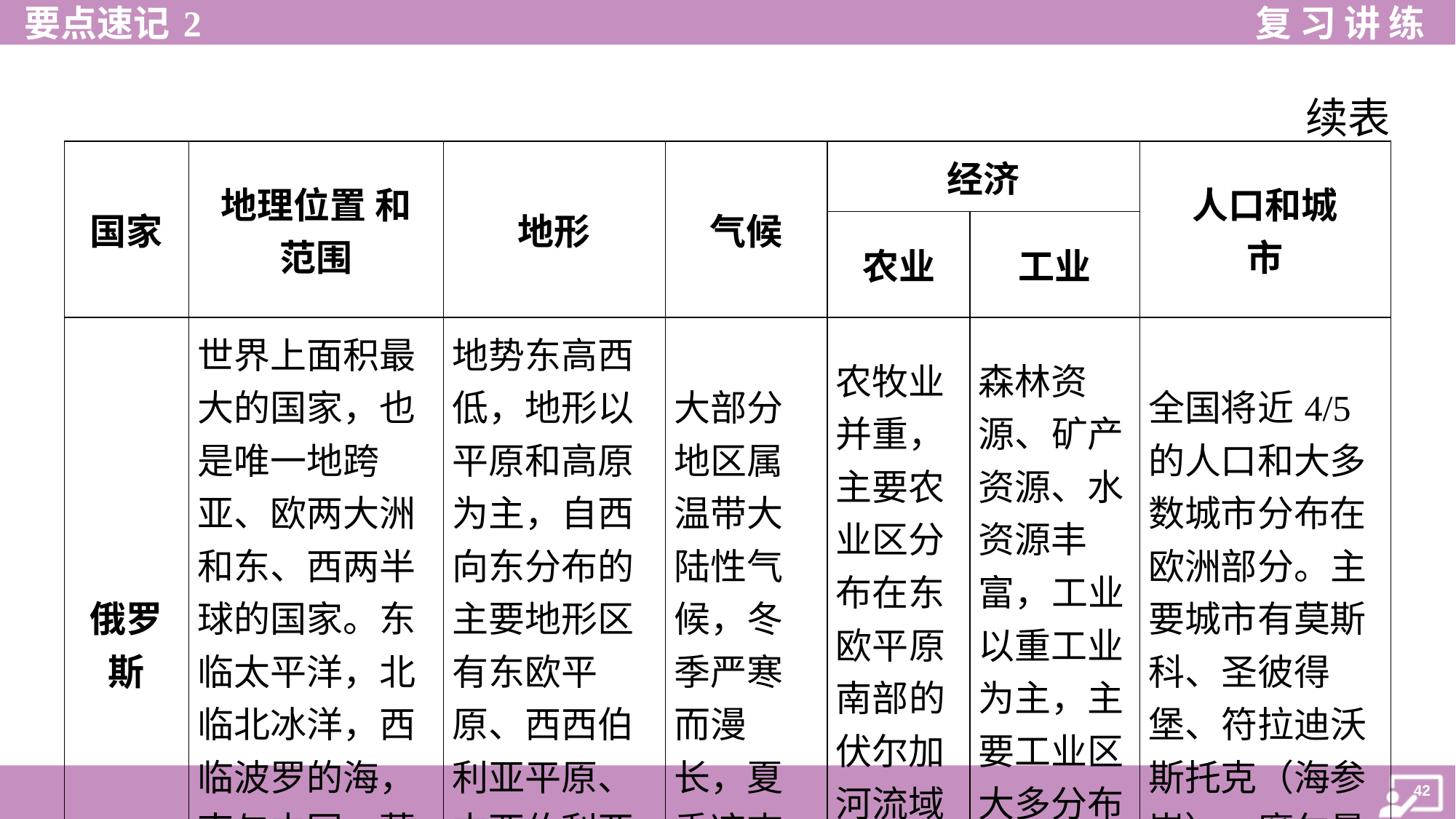

续表
| 国家 | 地理位置 和 范围 | 地形 | 气候 | 经济 |  | 人口和城 市 |
| --- | --- | --- | --- | --- | --- | --- |
|  |  |  |  | 农业 | 工业 |  |
| 俄罗 斯 | 世界上面积最大的国家，也是唯一地跨亚、欧两大洲和东、西两半球的国家。东临太平洋，北临北冰洋，西临波罗的海，南与中国、蒙古、哈萨克斯坦等国相邻 | 地势东高西低，地形以平原和高原为主，自西向东分布的主要地形区有东欧平原、西西伯利亚平原、中西伯利亚高原、东西伯利亚山地 | 大部分地区属温带大陆性气候，冬季严寒而漫长，夏季凉爽而短促 | 农牧业并重，主要农业区分布在东欧平原南部的伏尔加河流域和顿河流域 | 森林资 源、矿产 资源、水 资源丰 富，工业 以重工业 为主，主 要工业区 大多分布 在其欧洲 部分 | 全国将近4/5的人口和大多数城市分布在欧洲部分。主要城市有莫斯科、圣彼得堡、符拉迪沃 斯托克（海参 崴）、摩尔曼斯克等 |